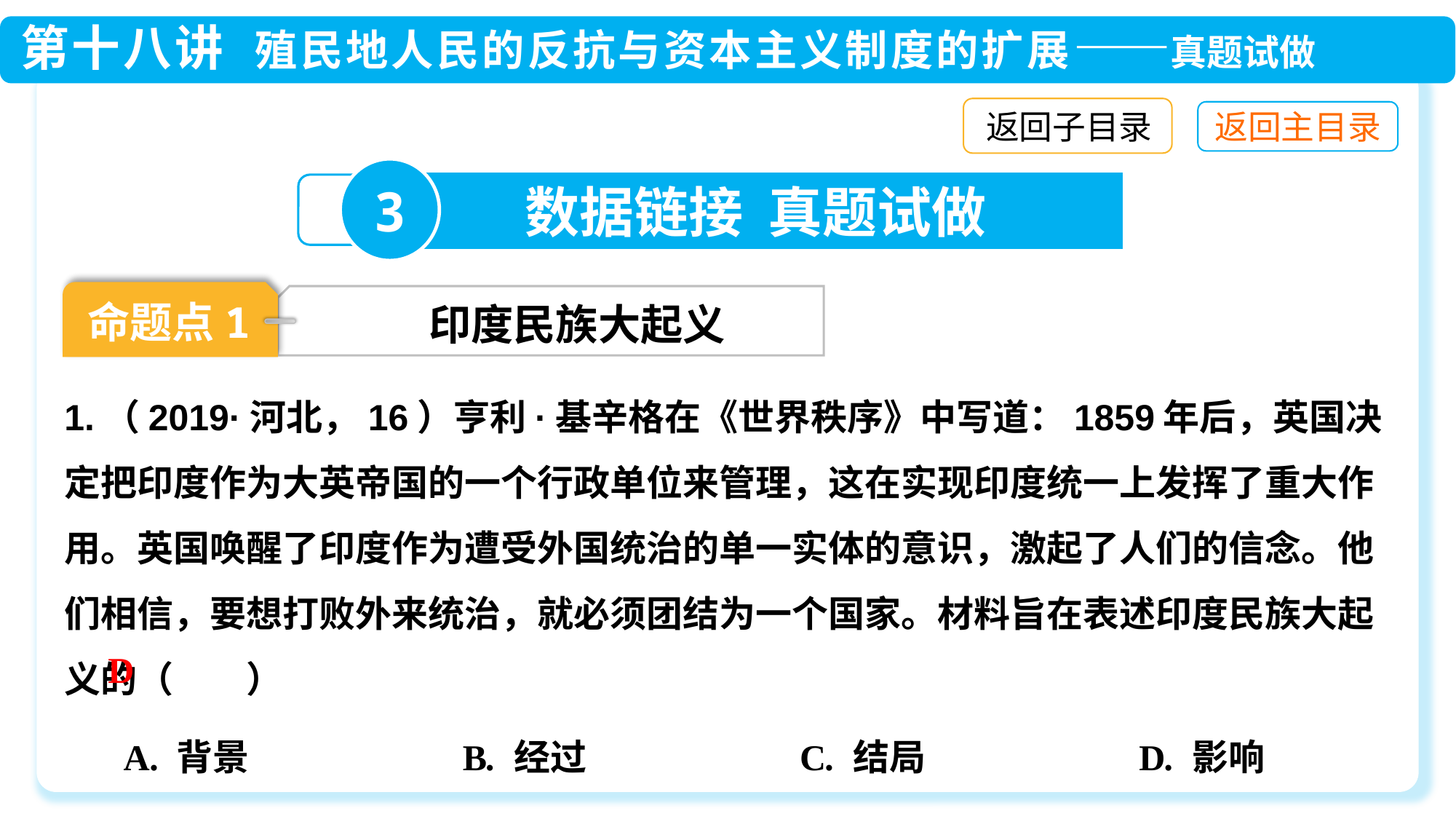

返回子目录

3
数据链接  真题试做

命题点1
印度民族大起义

1.（2019·河北，16）亨利·基辛格在《世界秩序》中写道：1859年后，英国决定把印度作为大英帝国的一个行政单位来管理，这在实现印度统一上发挥了重大作用。英国唤醒了印度作为遭受外国统治的单一实体的意识，激起了人们的信念。他们相信，要想打败外来统治，就必须团结为一个国家。材料旨在表述印度民族大起义的（　　）
D
A. 背景                         B. 经过                         C. 结局                         D. 影响